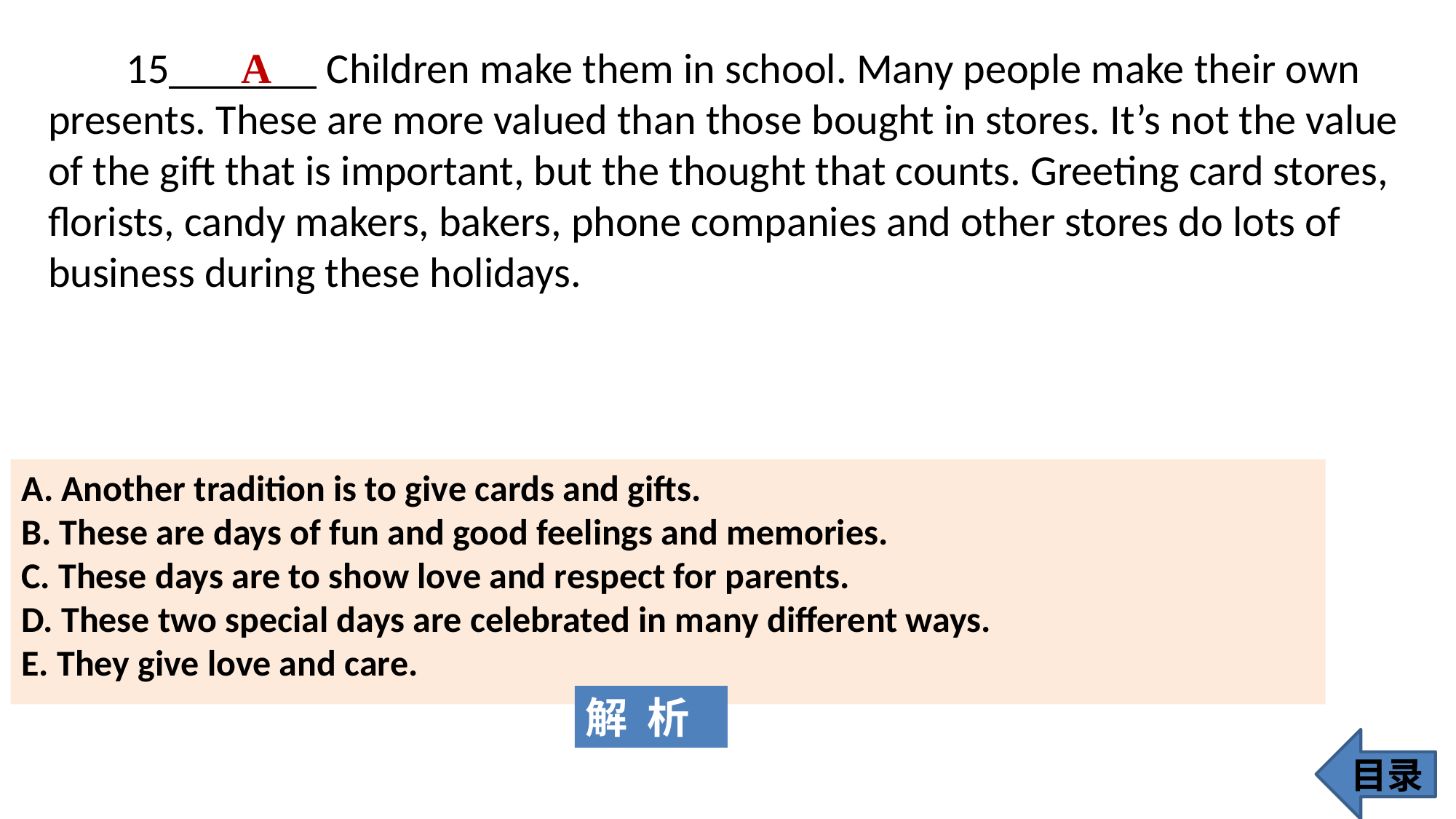

15_______ Children make them in school. Many people make their own presents. These are more valued than those bought in stores. It’s not the value of the gift that is important, but the thought that counts. Greeting card stores, florists, candy makers, bakers, phone companies and other stores do lots of business during these holidays.
A
A. Another tradition is to give cards and gifts.
B. These are days of fun and good feelings and memories.
C. These days are to show love and respect for parents.
D. These two special days are celebrated in many different ways.
E. They give love and care.
解  析
目录
236